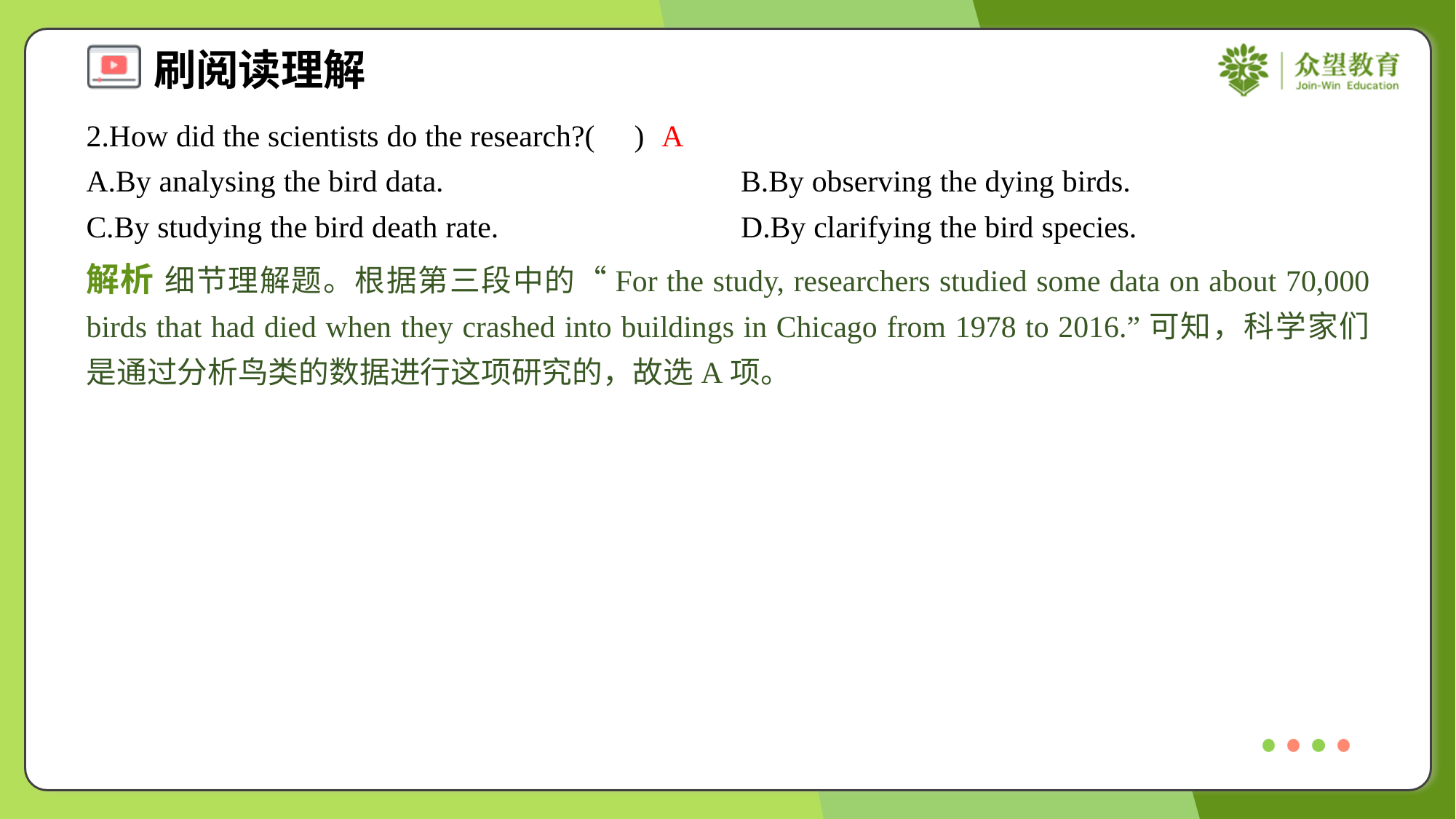

2.How did the scientists do the research?(     )
A
A.By analysing the bird data.	B.By observing the dying birds.
C.By studying the bird death rate.	D.By clarifying the bird species.
解析 细节理解题。根据第三段中的“For the study, researchers studied some data on about 70,000 birds that had died when they crashed into buildings in Chicago from 1978 to 2016.”可知，科学家们是通过分析鸟类的数据进行这项研究的，故选A项。